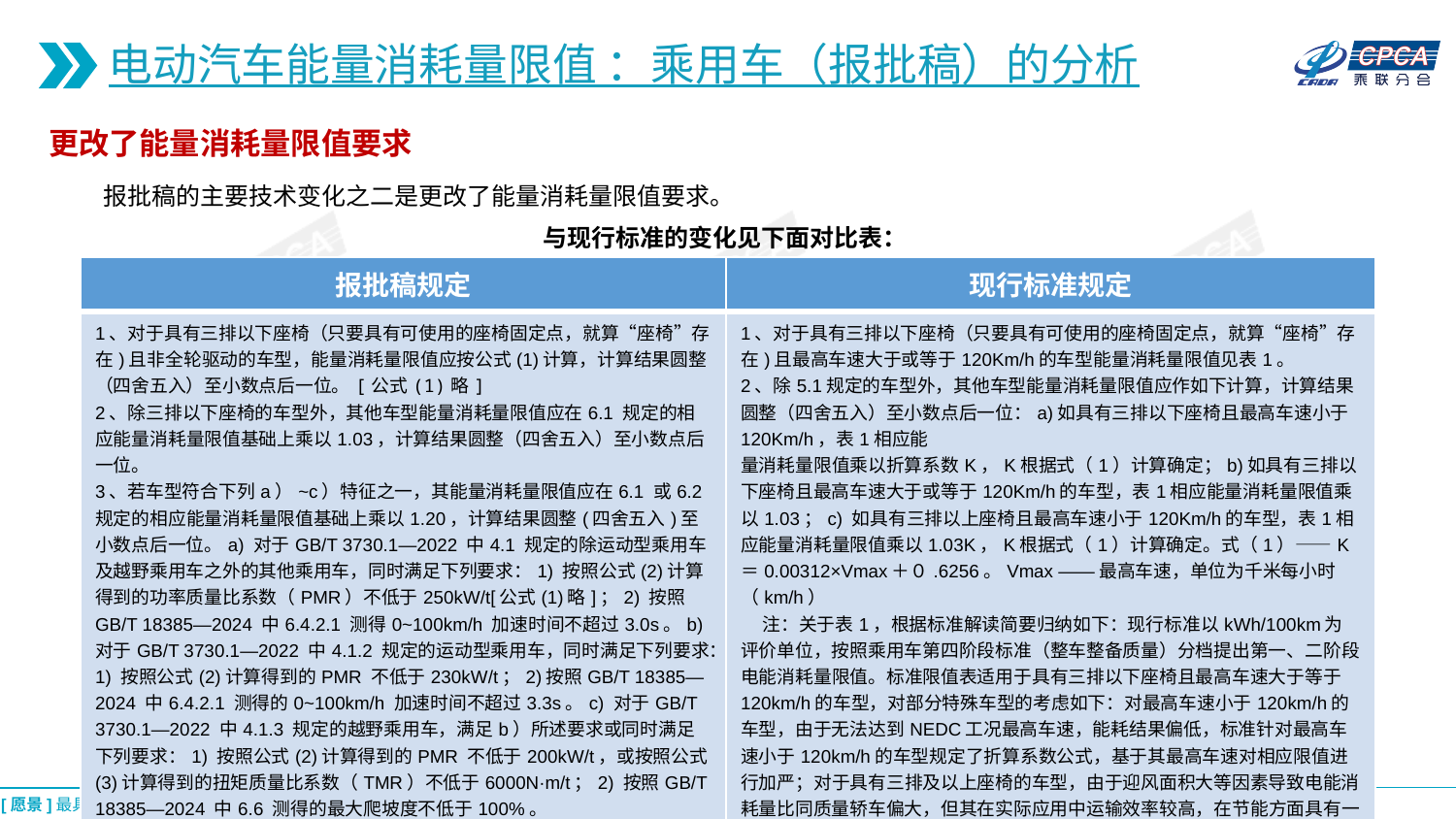

电动汽车能量消耗量限值 ：乘用车（报批稿）的分析
更改了能量消耗量限值要求
       报批稿的主要技术变化之二是更改了能量消耗量限值要求。
与现行标准的变化见下面对比表：
| 报批稿规定 | 现行标准规定 |
| --- | --- |
| 1、对于具有三排以下座椅（只要具有可使用的座椅固定点，就算“座椅”存在)且非全轮驱动的车型，能量消耗量限值应按公式(1)计算，计算结果圆整（四舍五入）至小数点后一位。[公式(1)略] 2、除三排以下座椅的车型外，其他车型能量消耗量限值应在6.1 规定的相应能量消耗量限值基础上乘以1.03，计算结果圆整（四舍五入）至小数点后一位。 3、若车型符合下列a）~c）特征之一，其能量消耗量限值应在6.1 或6.2 规定的相应能量消耗量限值基础上乘以1.20，计算结果圆整(四舍五入)至小数点后一位。a) 对于GB/T 3730.1—2022 中4.1 规定的除运动型乘用车及越野乘用车之外的其他乘用车，同时满足下列要求：1) 按照公式(2)计算得到的功率质量比系数（PMR）不低于250kW/t[公式(1)略]；2) 按照GB/T 18385—2024 中6.4.2.1 测得0~100km/h 加速时间不超过3.0s。b) 对于GB/T 3730.1—2022 中4.1.2 规定的运动型乘用车，同时满足下列要求：1) 按照公式(2)计算得到的PMR 不低于230kW/t；2)按照GB/T 18385—2024 中6.4.2.1 测得的0~100km/h 加速时间不超过3.3s。c) 对于GB/T 3730.1—2022 中4.1.3 规定的越野乘用车，满足b）所述要求或同时满足下列要求：1) 按照公式(2)计算得到的PMR 不低于200kW/t，或按照公式(3)计算得到的扭矩质量比系数（TMR）不低于6000N·m/t；2) 按照GB/T 18385—2024 中6.6 测得的最大爬坡度不低于100%。 | 1、对于具有三排以下座椅（只要具有可使用的座椅固定点，就算“座椅”存在)且最高车速大于或等于120Km/h的车型能量消耗量限值见表1。 2、除5.1规定的车型外，其他车型能量消耗量限值应作如下计算，计算结果圆整（四舍五入）至小数点后一位：a)如具有三排以下座椅且最高车速小于120Km/h，表1相应能 量消耗量限值乘以折算系数K，K根据式（1）计算确定；b)如具有三排以下座椅且最高车速大于或等于120Km/h的车型，表1相应能量消耗量限值乘以1.03；c) 如具有三排以上座椅且最高车速小于120Km/h的车型，表1相应能量消耗量限值乘以1.03K，K根据式（1）计算确定。式（1）——K＝0.00312×Vmax＋０.6256。Vmax ——最高车速，单位为千米每小时（km/h） 注：关于表1，根据标准解读简要归纳如下：现行标准以kWh/100km为评价单位，按照乘用车第四阶段标准（整车整备质量）分档提出第一、二阶段电能消耗量限值。标准限值表适用于具有三排以下座椅且最高车速大于等于120km/h的车型，对部分特殊车型的考虑如下：对最高车速小于120km/h的车型，由于无法达到NEDC工况最高车速，能耗结果偏低，标准针对最高车速小于120km/h的车型规定了折算系数公式，基于其最高车速对相应限值进行加严；对于具有三排及以上座椅的车型，由于迎风面积大等因素导致电能消耗量比同质量轿车偏大，但其在实际应用中运输效率较高，在节能方面具有一定贡献，因此这类车型在普通乘用车限值的基础上放宽3%，也即是相应限值乘以1.03。 |